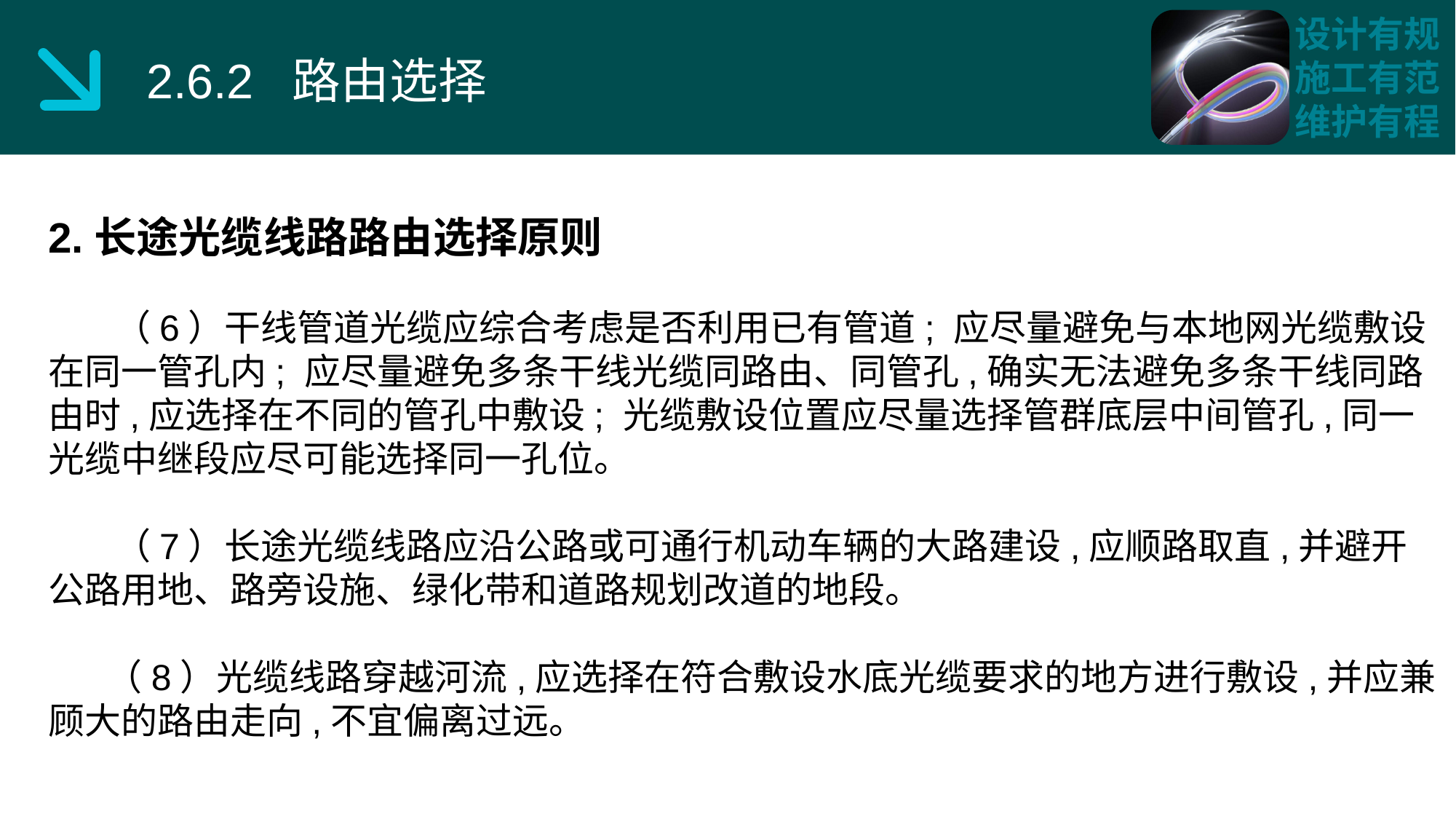

2.6.2  路由选择

2.长途光缆线路路由选择原则

       （6）干线管道光缆应综合考虑是否利用已有管道; 应尽量避免与本地网光缆敷设在同一管孔内; 应尽量避免多条干线光缆同路由、同管孔,确实无法避免多条干线同路由时,应选择在不同的管孔中敷设; 光缆敷设位置应尽量选择管群底层中间管孔,同一光缆中继段应尽可能选择同一孔位。

       （7）长途光缆线路应沿公路或可通行机动车辆的大路建设,应顺路取直,并避开公路用地、路旁设施、绿化带和道路规划改道的地段。

      （8）光缆线路穿越河流,应选择在符合敷设水底光缆要求的地方进行敷设,并应兼顾大的路由走向,不宜偏离过远。